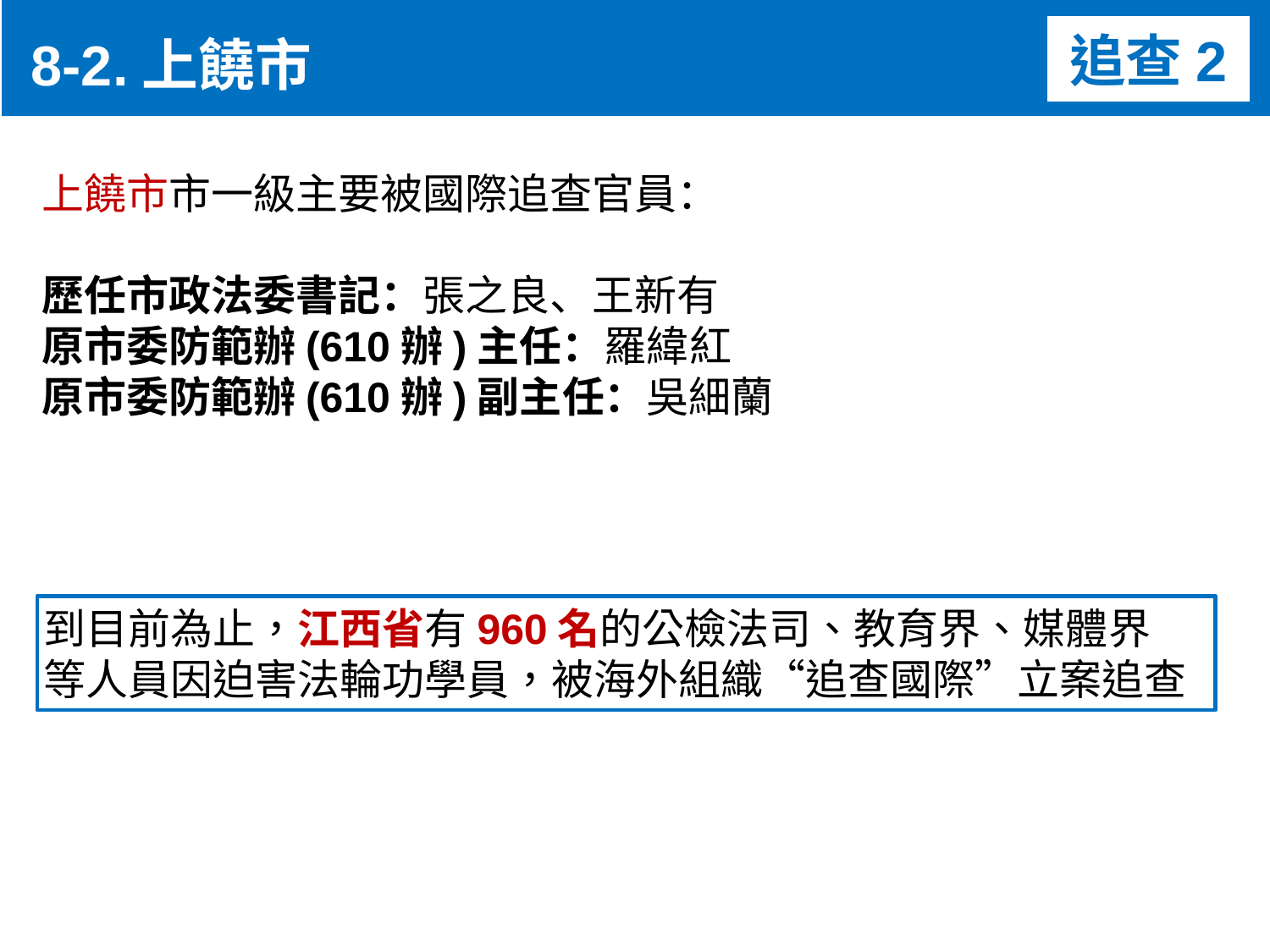

8-2.上饒市
追查2
上饒市市一級主要被國際追查官員：
歷任市政法委書記：張之良、王新有
原市委防範辦(610辦)主任：羅緯紅
原市委防範辦(610辦)副主任：吳細蘭

到目前為止，江西省有960名的公檢法司、教育界、媒體界
等人員因迫害法輪功學員，被海外組織“追查國際”立案追查